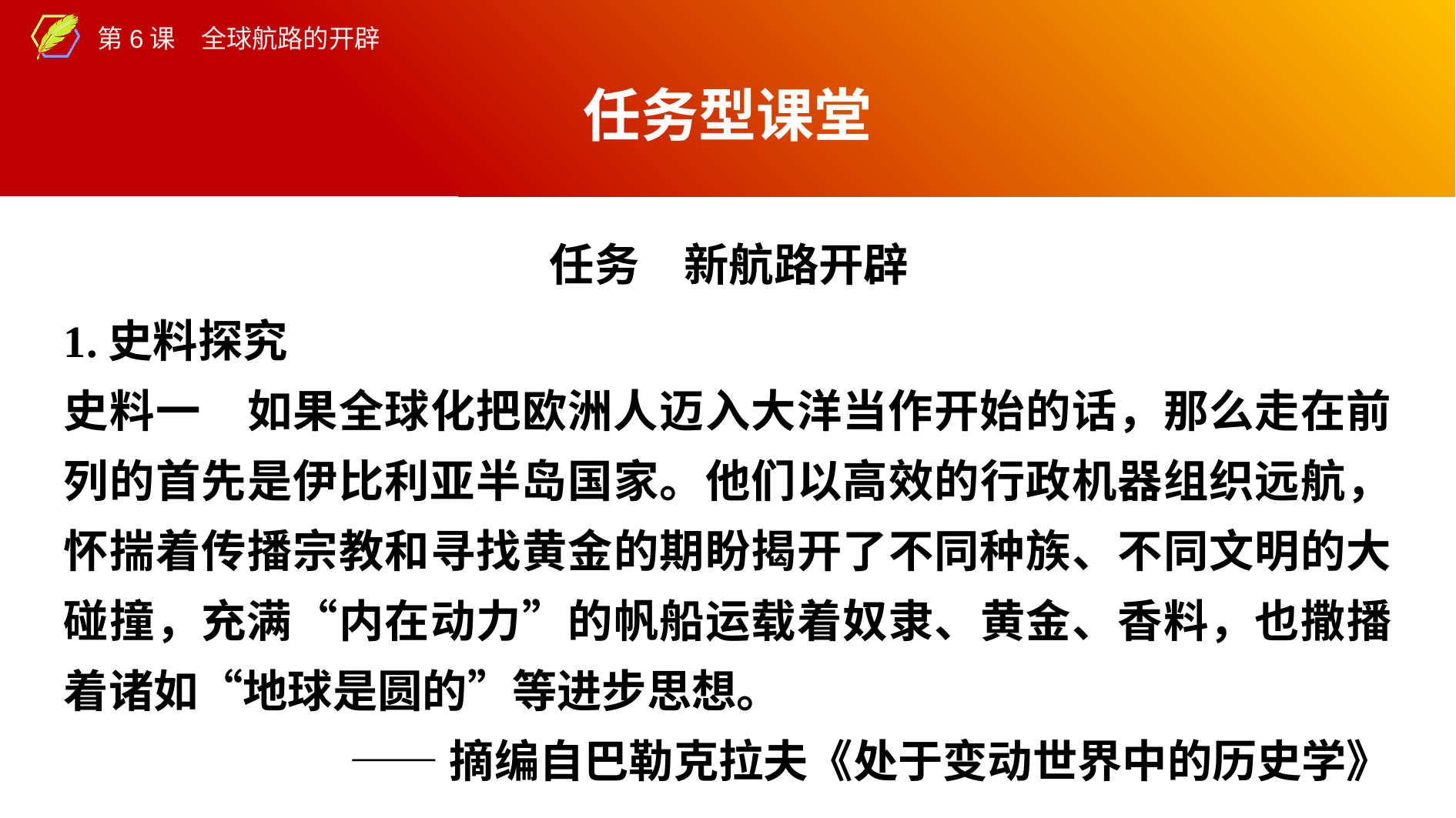

任务型课堂
任务　新航路开辟
1.史料探究
史料一　如果全球化把欧洲人迈入大洋当作开始的话，那么走在前列的首先是伊比利亚半岛国家。他们以高效的行政机器组织远航，怀揣着传播宗教和寻找黄金的期盼揭开了不同种族、不同文明的大碰撞，充满“内在动力”的帆船运载着奴隶、黄金、香料，也撒播着诸如“地球是圆的”等进步思想。
——摘编自巴勒克拉夫《处于变动世界中的历史学》